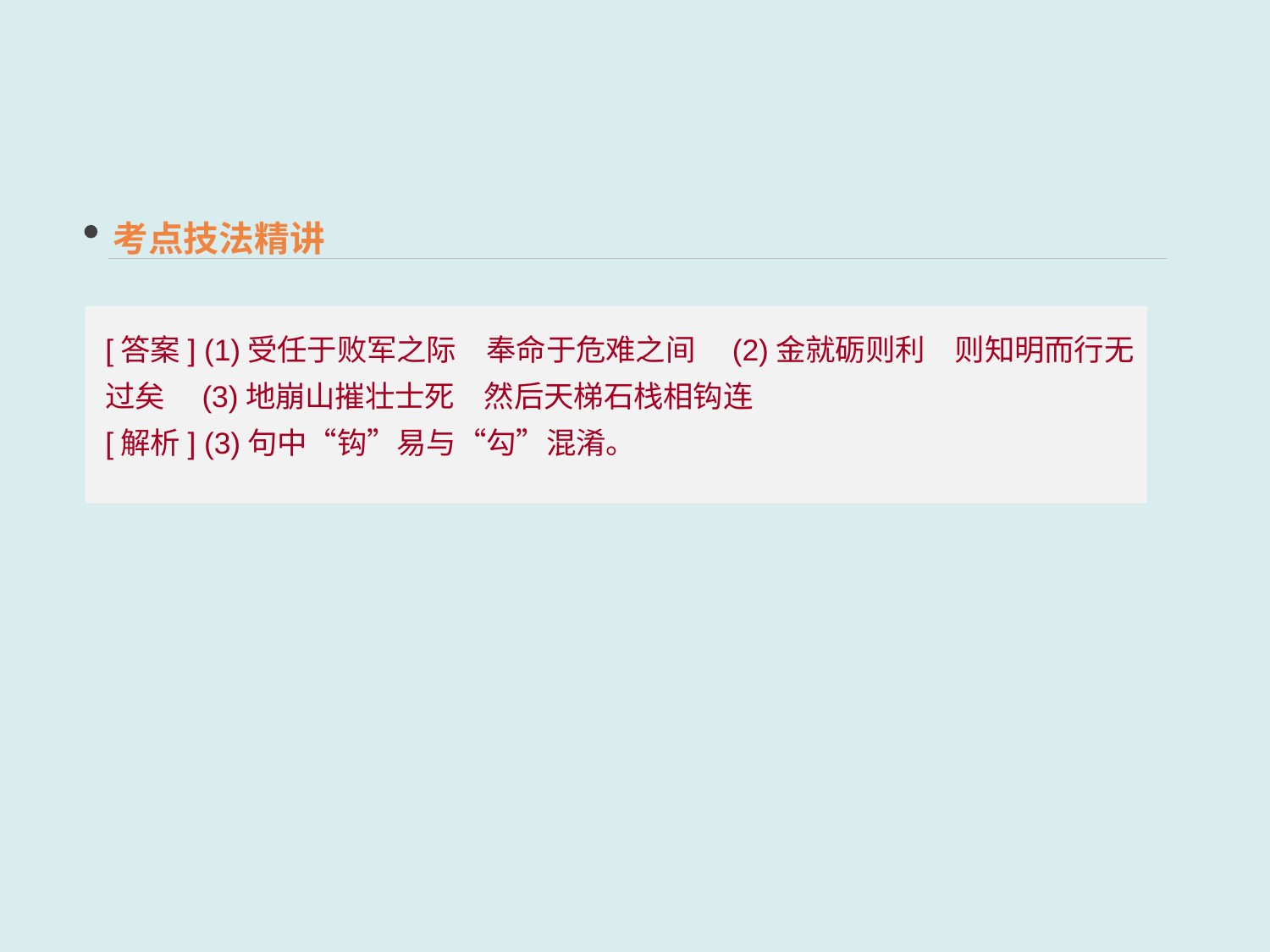

考点技法精讲

[答案] (1)受任于败军之际　奉命于危难之间　(2)金就砺则利　则知明而行无过矣　(3)地崩山摧壮士死　然后天梯石栈相钩连
[解析] (3)句中“钩”易与“勾”混淆。